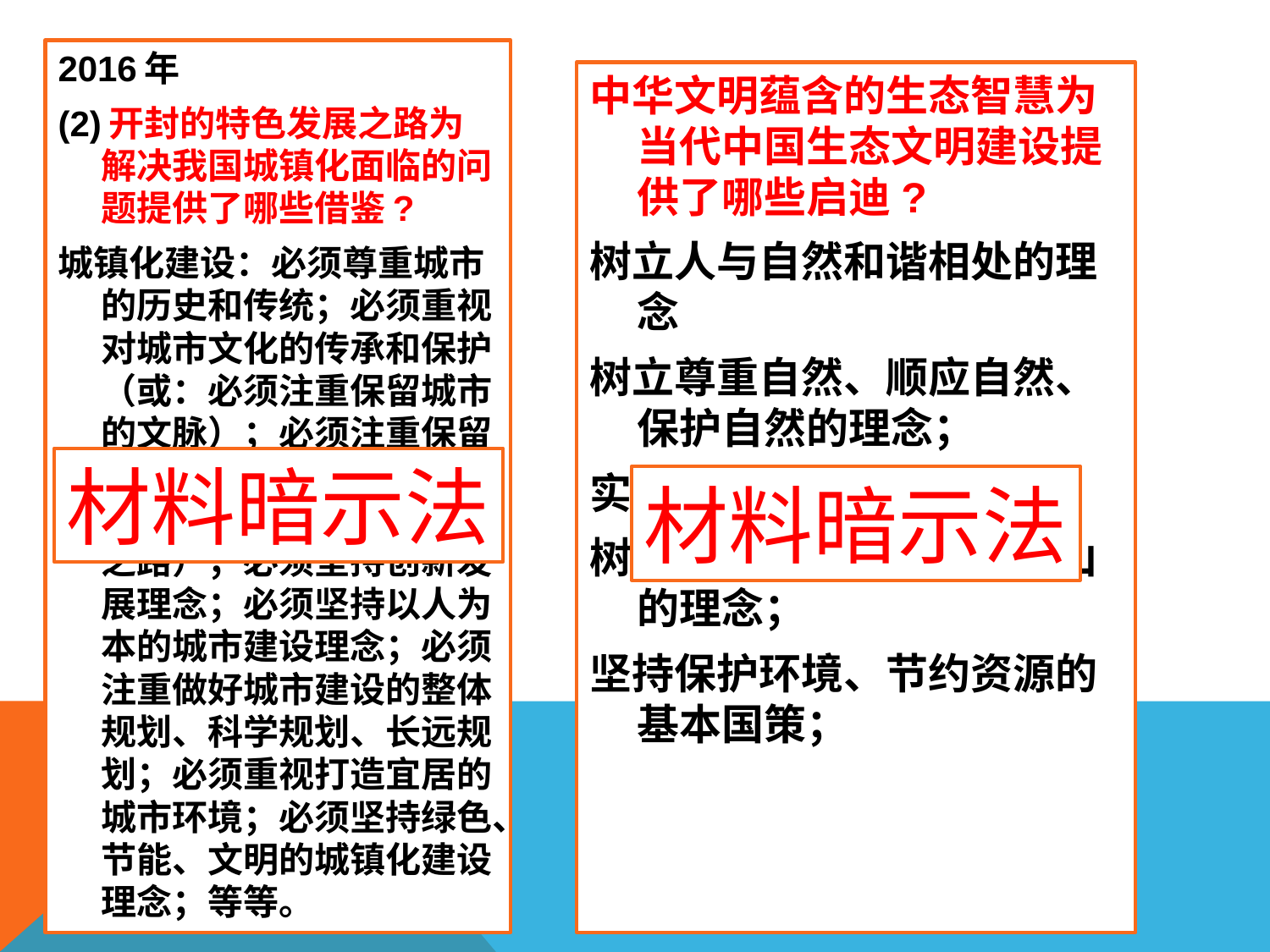

2016年
(2)开封的特色发展之路为解决我国城镇化面临的问题提供了哪些借鉴?
城镇化建设：必须尊重城市的历史和传统；必须重视对城市文化的传承和保护（或：必须注重保留城市的文脉）；必须注重保留城市自身的特色(或：必须因地制宜，走特色发展之路）；必须坚持创新发展理念；必须坚持以人为本的城市建设理念；必须注重做好城市建设的整体规划、科学规划、长远规划；必须重视打造宜居的城市环境；必须坚持绿色、节能、文明的城镇化建设理念；等等。
中华文明蕴含的生态智慧为当代中国生态文明建设提供了哪些启迪?
树立人与自然和谐相处的理念
树立尊重自然、顺应自然、保护自然的理念；
实施可持续发展战略；
树立绿水青山就是金山银山的理念；
坚持保护环境、节约资源的基本国策；
材料暗示法
材料暗示法